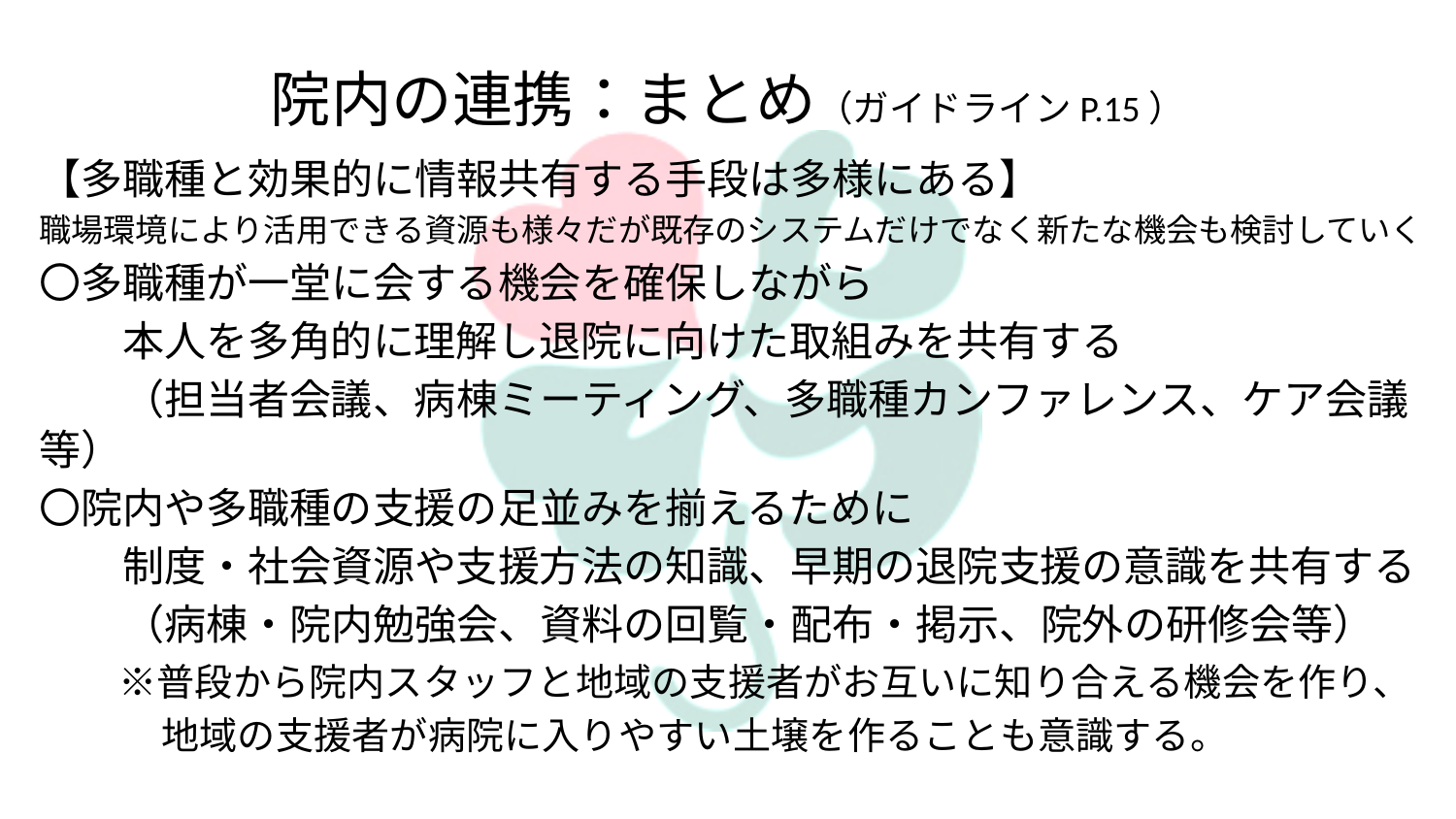

# 院内の連携：まとめ（ガイドラインP.15）
【多職種と効果的に情報共有する手段は多様にある】
職場環境により活用できる資源も様々だが既存のシステムだけでなく新たな機会も検討していく
〇多職種が一堂に会する機会を確保しながら
　　本人を多角的に理解し退院に向けた取組みを共有する
　　（担当者会議、病棟ミーティング、多職種カンファレンス、ケア会議等）
〇院内や多職種の支援の足並みを揃えるために
　　制度・社会資源や支援方法の知識、早期の退院支援の意識を共有する
　　（病棟・院内勉強会、資料の回覧・配布・掲示、院外の研修会等）
　　※普段から院内スタッフと地域の支援者がお互いに知り合える機会を作り、
　　　 地域の支援者が病院に入りやすい土壌を作ることも意識する。